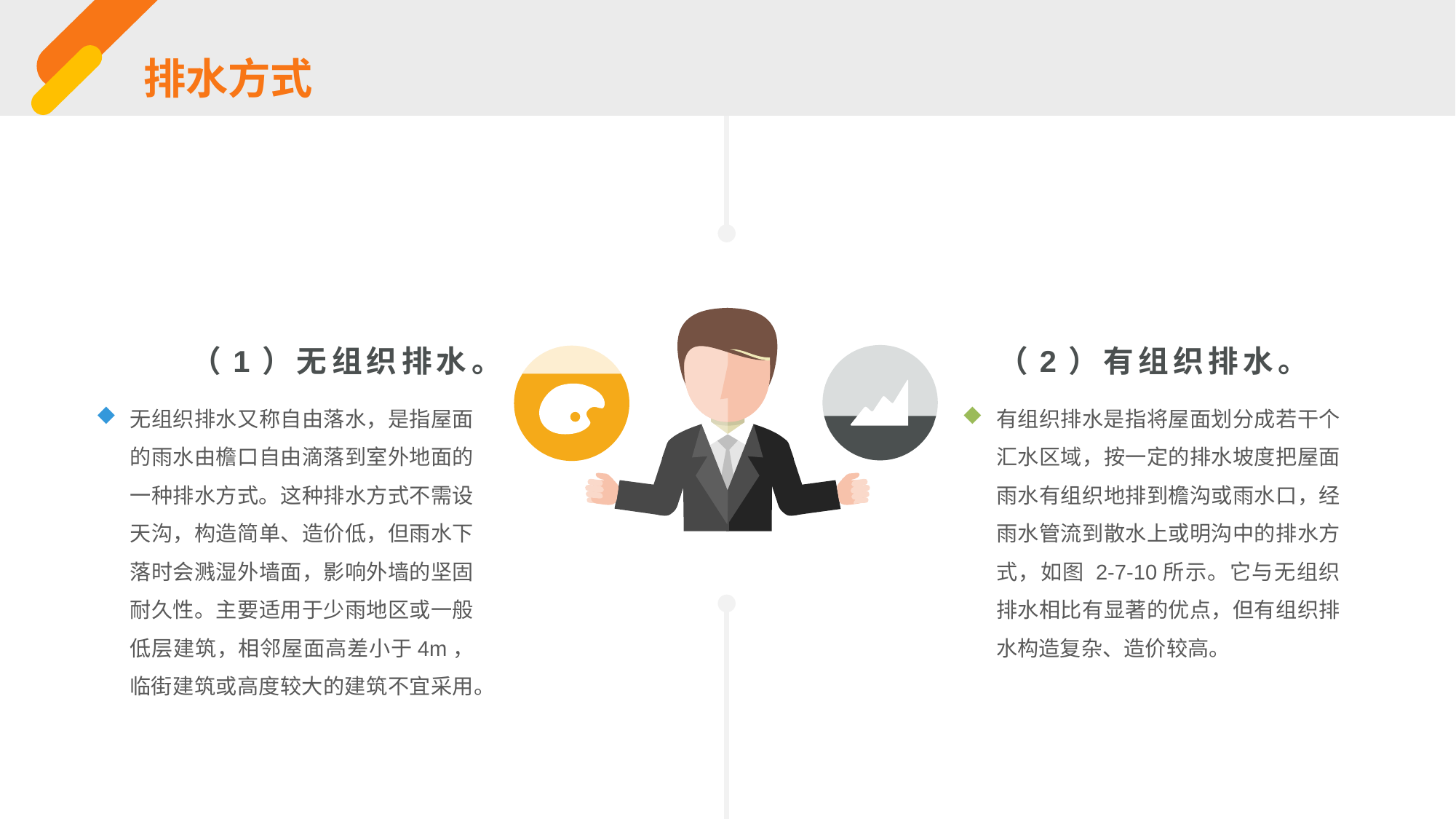

排水方式

（1）无组织排水。
（2）有组织排水。

无组织排水又称自由落水，是指屋面的雨水由檐口自由滴落到室外地面的一种排水方式。这种排水方式不需设天沟，构造简单、造价低，但雨水下落时会溅湿外墙面，影响外墙的坚固耐久性。主要适用于少雨地区或一般低层建筑，相邻屋面高差小于4m，临街建筑或高度较大的建筑不宜采用。
有组织排水是指将屋面划分成若干个汇水区域，按一定的排水坡度把屋面雨水有组织地排到檐沟或雨水口，经雨水管流到散水上或明沟中的排水方式，如图 2-7-10所示。它与无组织排水相比有显著的优点，但有组织排水构造复杂、造价较高。